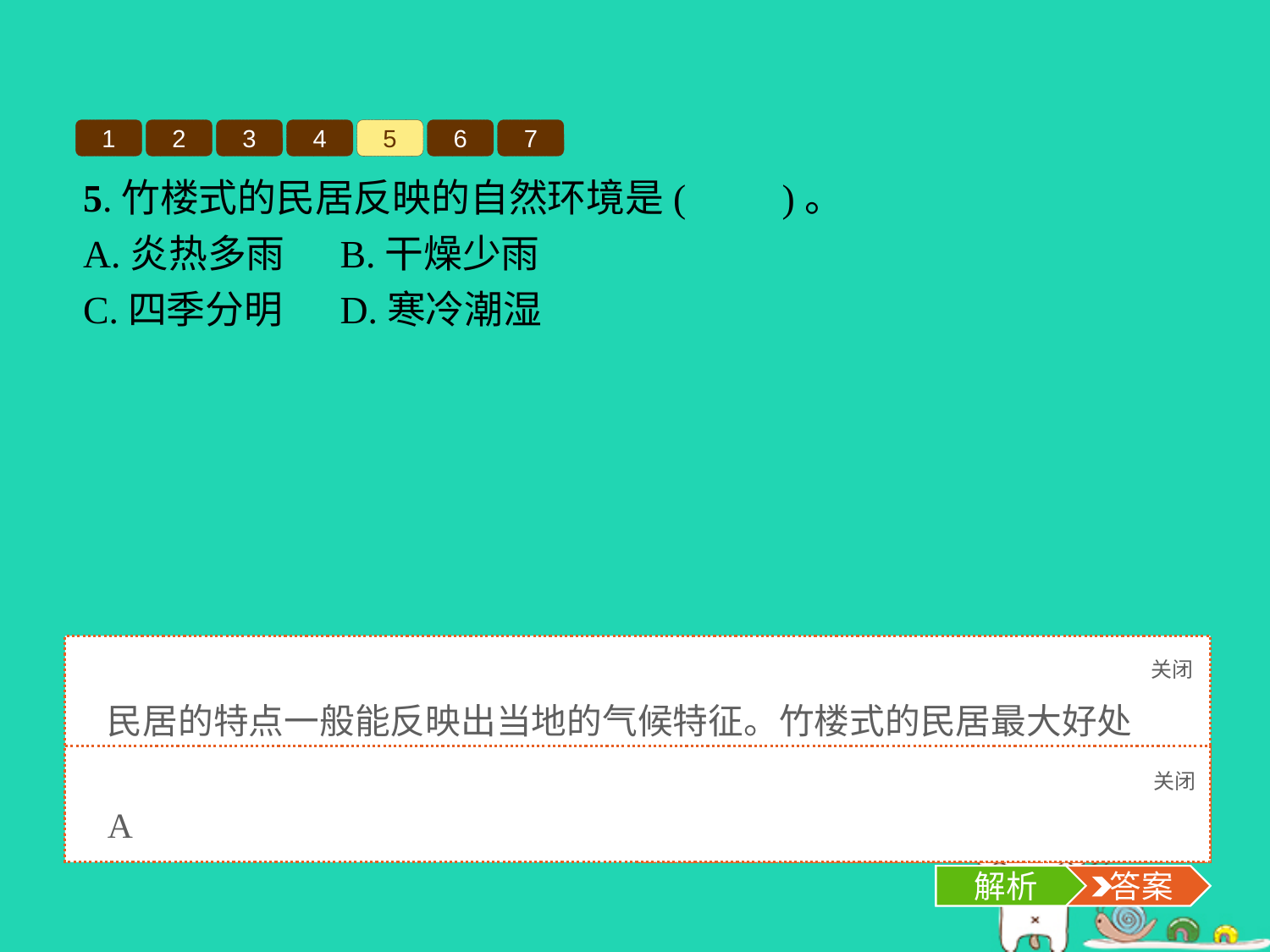

1
2
3
4
5
6
7
5.竹楼式的民居反映的自然环境是(　　)。
A.炎热多雨	B.干燥少雨
C.四季分明	D.寒冷潮湿

关闭
解析

民居的特点一般能反映出当地的气候特征。竹楼式的民居最大好处就是防潮、凉爽。

关闭
解析
  答案

A
解析
  答案